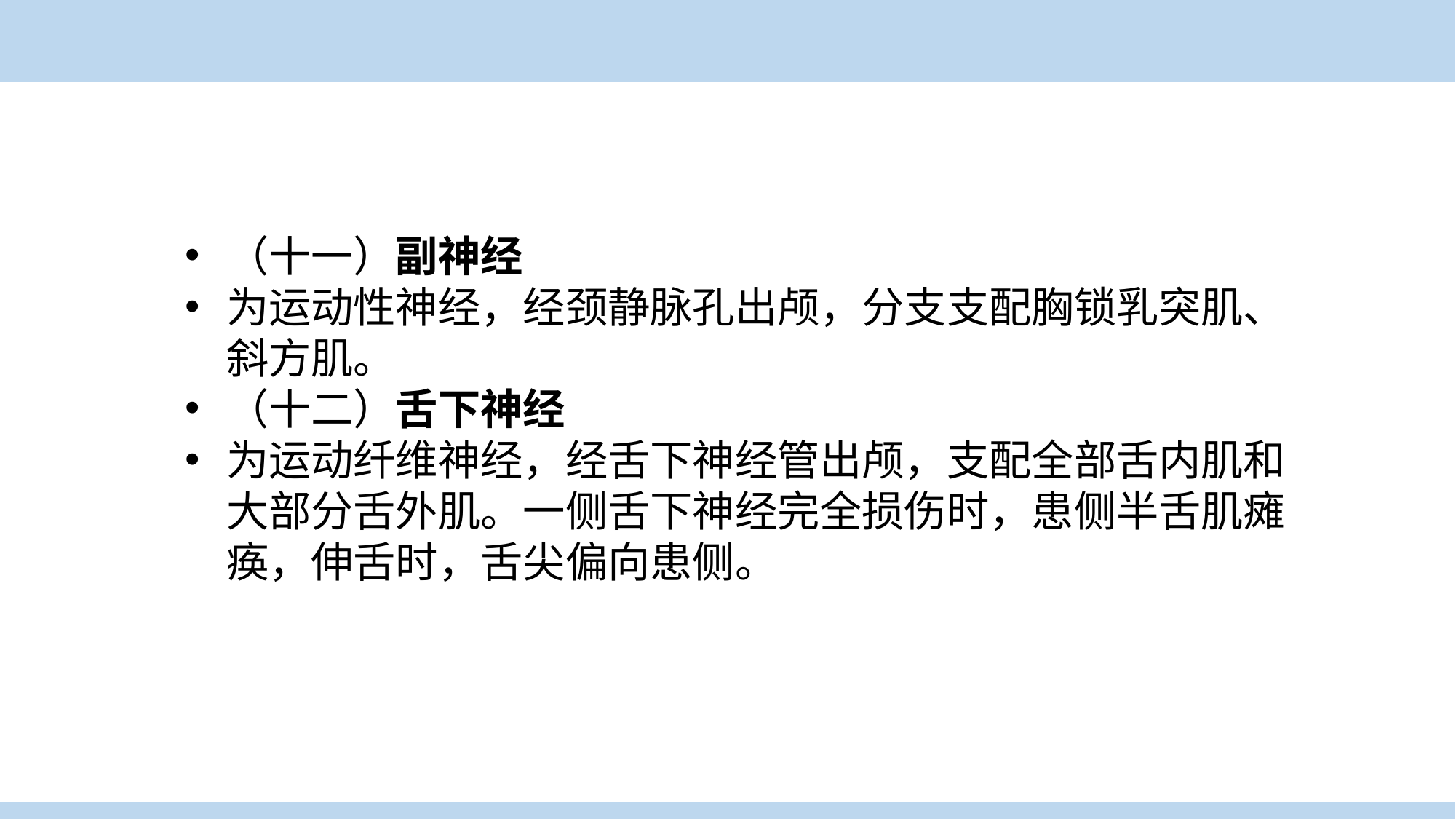

（十一）副神经
为运动性神经，经颈静脉孔出颅，分支支配胸锁乳突肌、斜方肌。
（十二）舌下神经
为运动纤维神经，经舌下神经管出颅，支配全部舌内肌和大部分舌外肌。一侧舌下神经完全损伤时，患侧半舌肌瘫痪，伸舌时，舌尖偏向患侧。